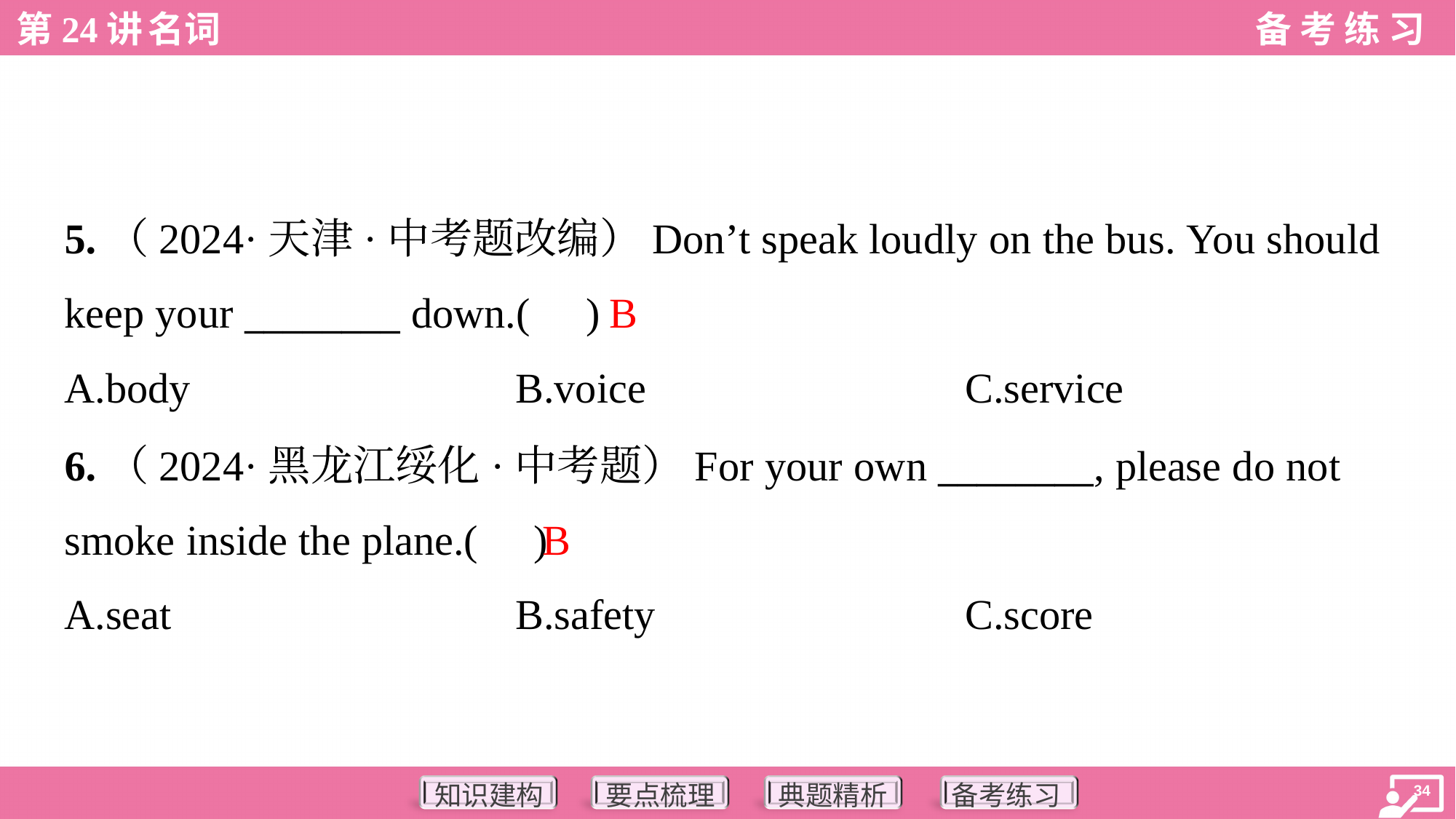

5.（2024·天津·中考题改编）Don’t speak loudly on the bus. You should
keep your ________ down.(     )
B
A.body	B.voice	C.service
6.（2024·黑龙江绥化·中考题）For your own ________, please do not
smoke inside the plane.(     )
B
A.seat	B.safety	C.score